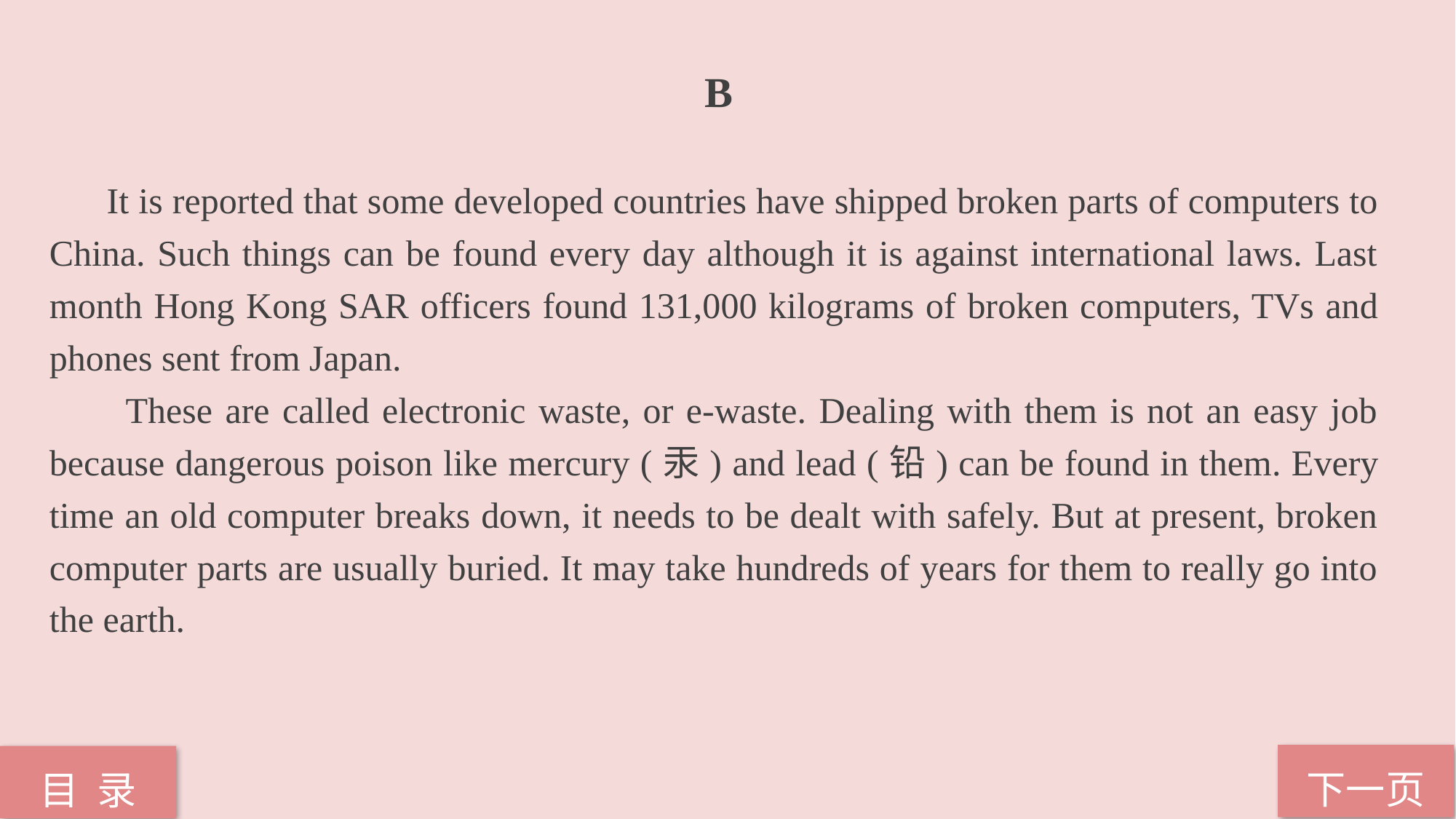

B

      It is reported that some developed countries have shipped broken parts of computers to China. Such things can be found every day although it is against international laws. Last month Hong Kong SAR officers found 131,000 kilograms of broken computers, TVs and phones sent from Japan.
      These are called electronic waste, or e-waste. Dealing with them is not an easy job because dangerous poison like mercury (汞) and lead (铅) can be found in them. Every time an old computer breaks down, it needs to be dealt with safely. But at present, broken computer parts are usually buried. It may take hundreds of years for them to really go into the earth.